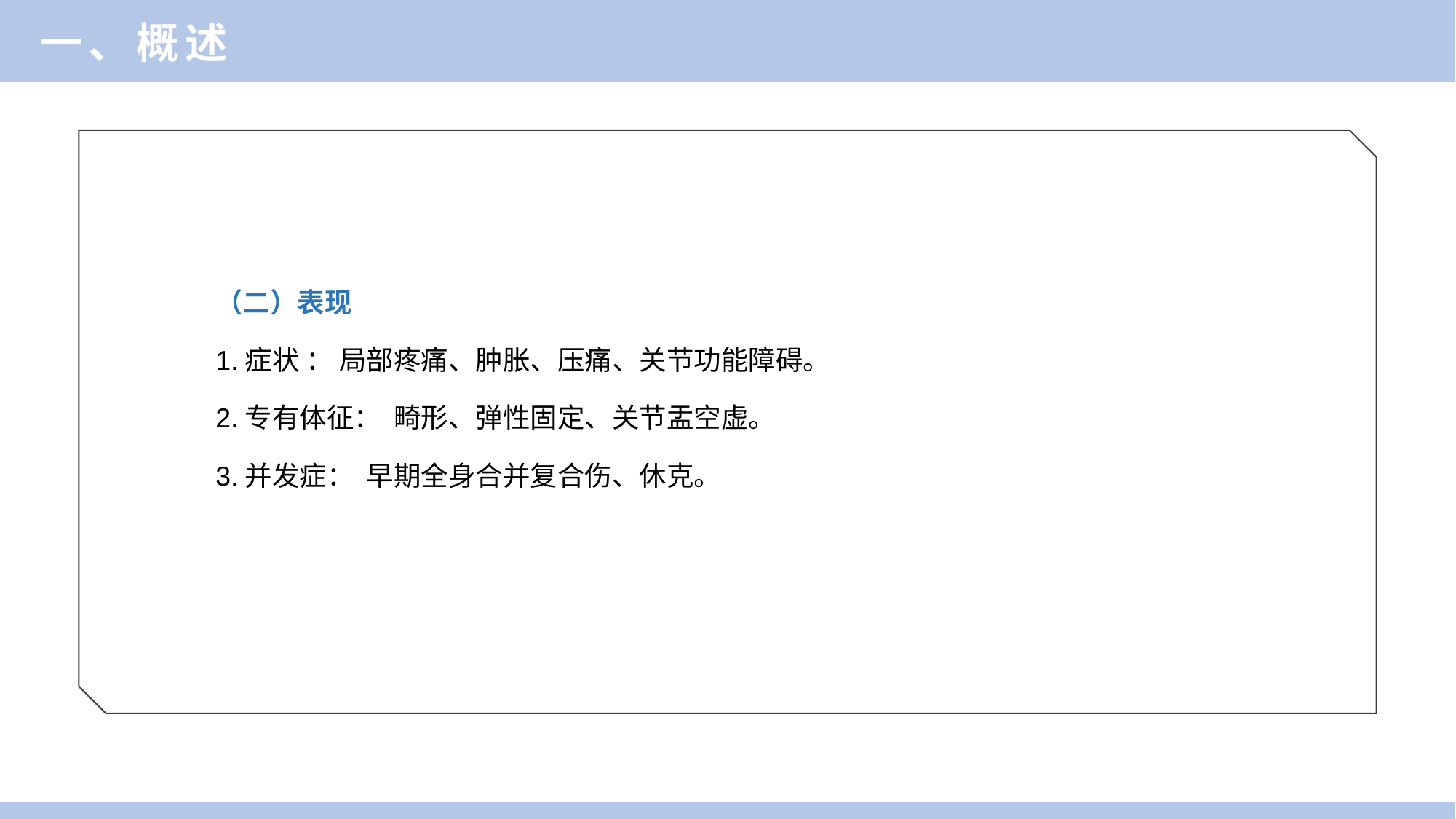

一、概述

（二）表现
1.症状 ： 局部疼痛、肿胀、压痛、关节功能障碍。
2.专有体征：  畸形、弹性固定、关节盂空虚。
3.并发症：  早期全身合并复合伤、休克。